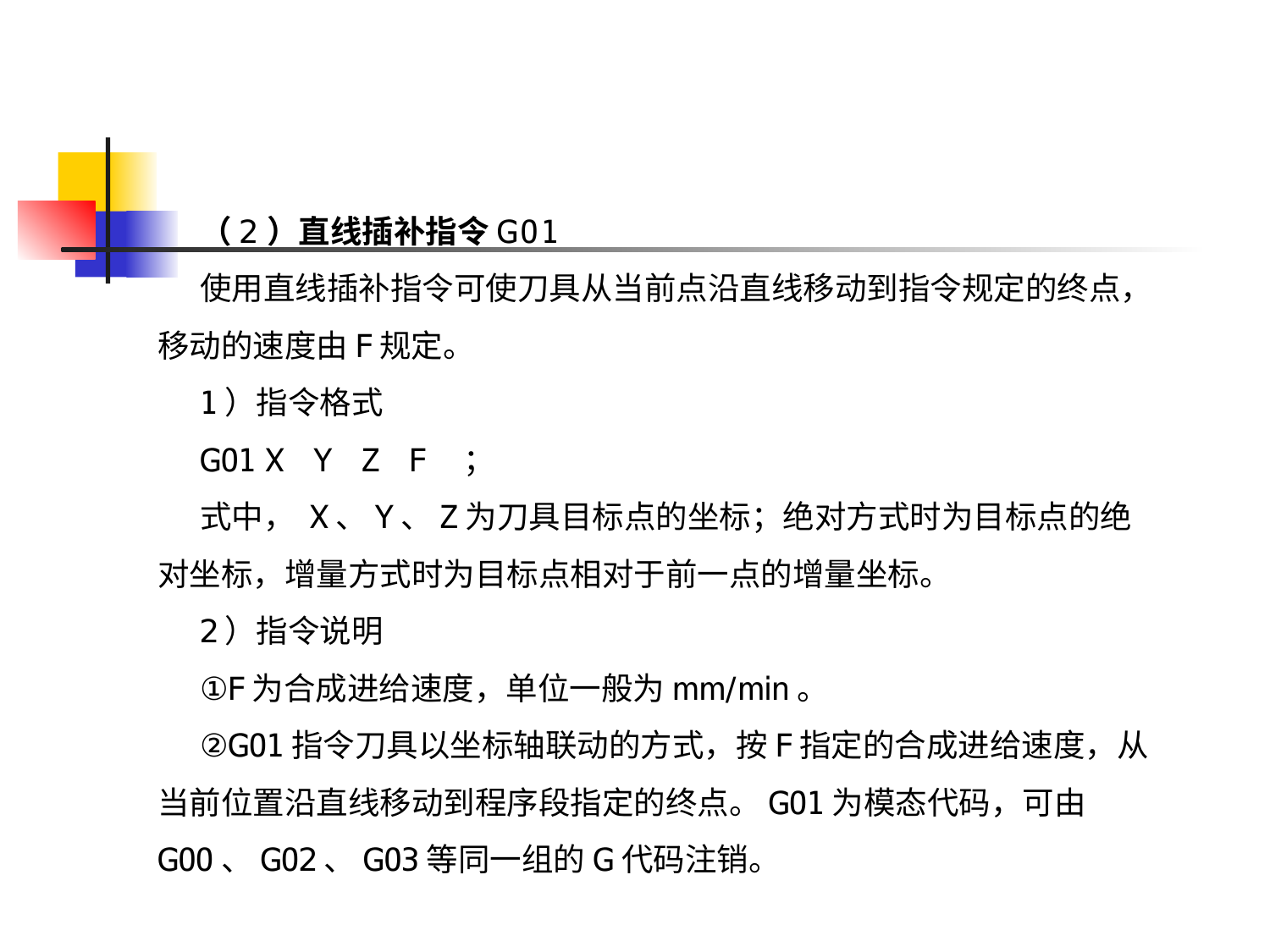

（2）直线插补指令G01
使用直线插补指令可使刀具从当前点沿直线移动到指令规定的终点，移动的速度由F规定。
1）指令格式
G01 X   Y   Z   F   ；
式中， X、Y、Z为刀具目标点的坐标；绝对方式时为目标点的绝对坐标，增量方式时为目标点相对于前一点的增量坐标。
2）指令说明
①F为合成进给速度，单位一般为mm/min。
②G01指令刀具以坐标轴联动的方式，按F指定的合成进给速度，从当前位置沿直线移动到程序段指定的终点。G01为模态代码，可由G00、G02、G03等同一组的G代码注销。